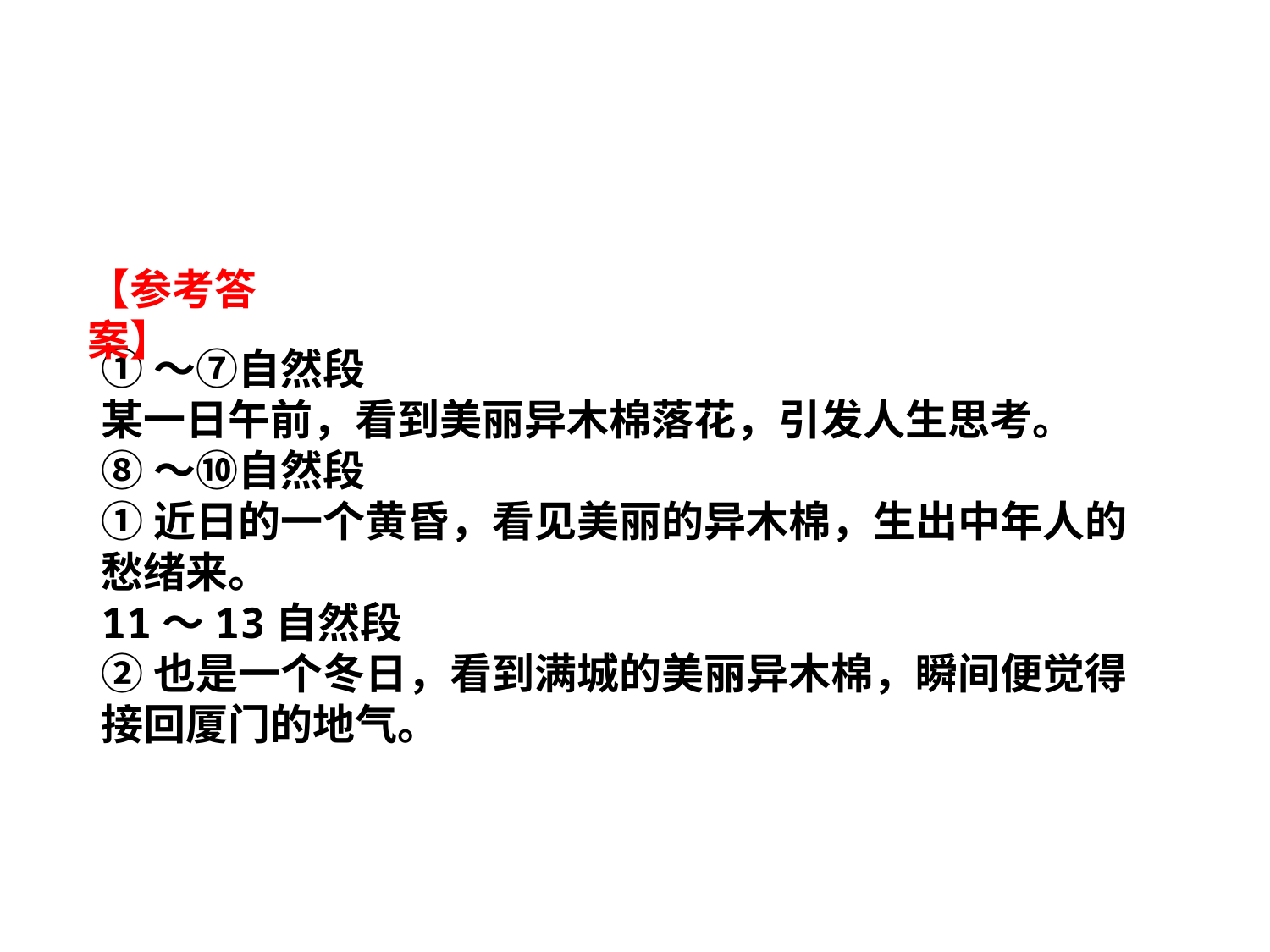

【参考答案】
①～⑦自然段
某一日午前，看到美丽异木棉落花，引发人生思考。
⑧～⑩自然段
①近日的一个黄昏，看见美丽的异木棉，生出中年人的愁绪来。
11～13自然段
②也是一个冬日，看到满城的美丽异木棉，瞬间便觉得接回厦门的地气。